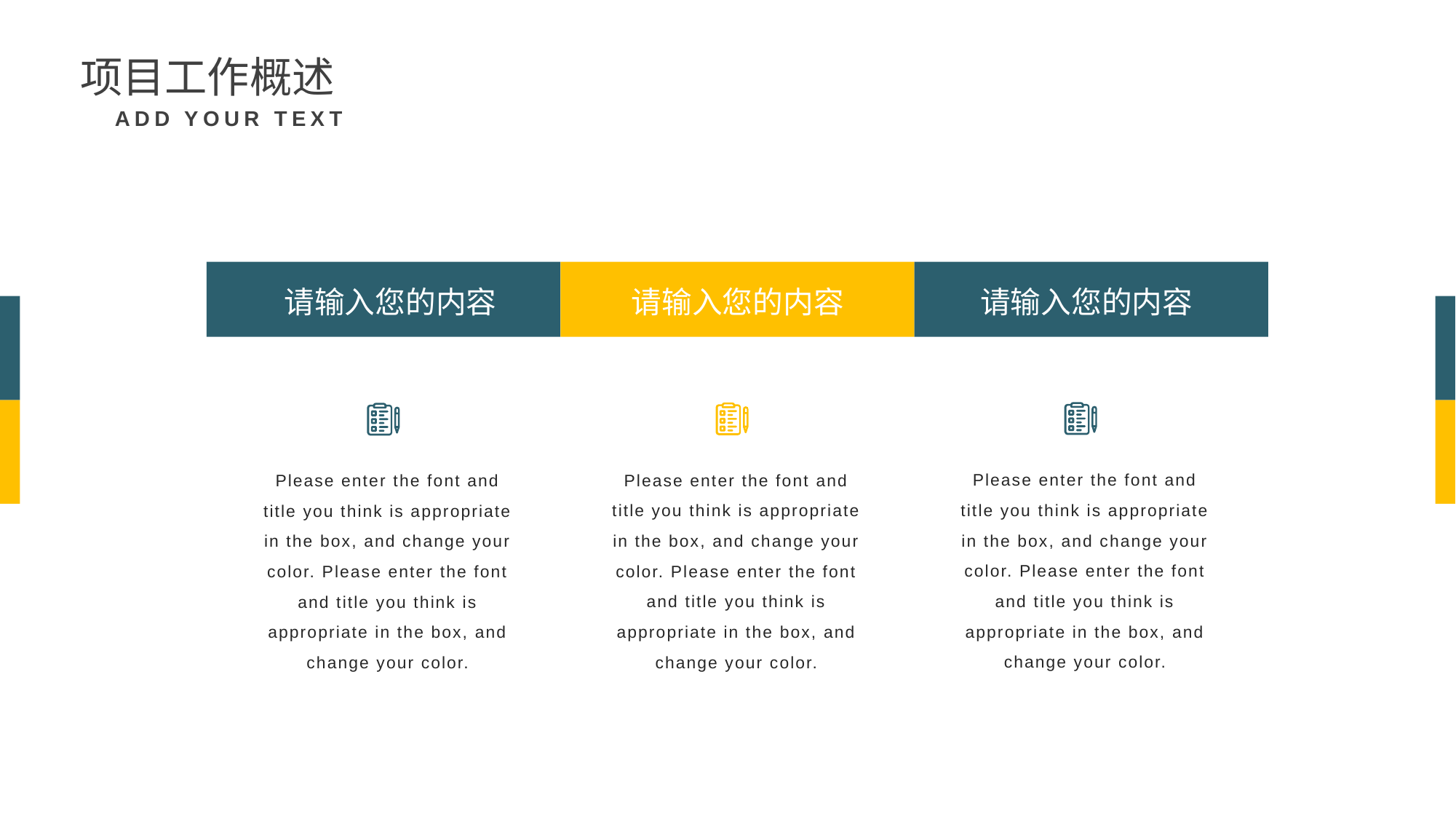

项目工作概述
ADD YOUR TEXT

请输入您的内容
请输入您的内容
请输入您的内容

Please enter the font and title you think is appropriate in the box, and change your color. Please enter the font and title you think is appropriate in the box, and change your color.

Please enter the font and title you think is appropriate in the box, and change your color. Please enter the font and title you think is appropriate in the box, and change your color.

Please enter the font and title you think is appropriate in the box, and change your color. Please enter the font and title you think is appropriate in the box, and change your color.